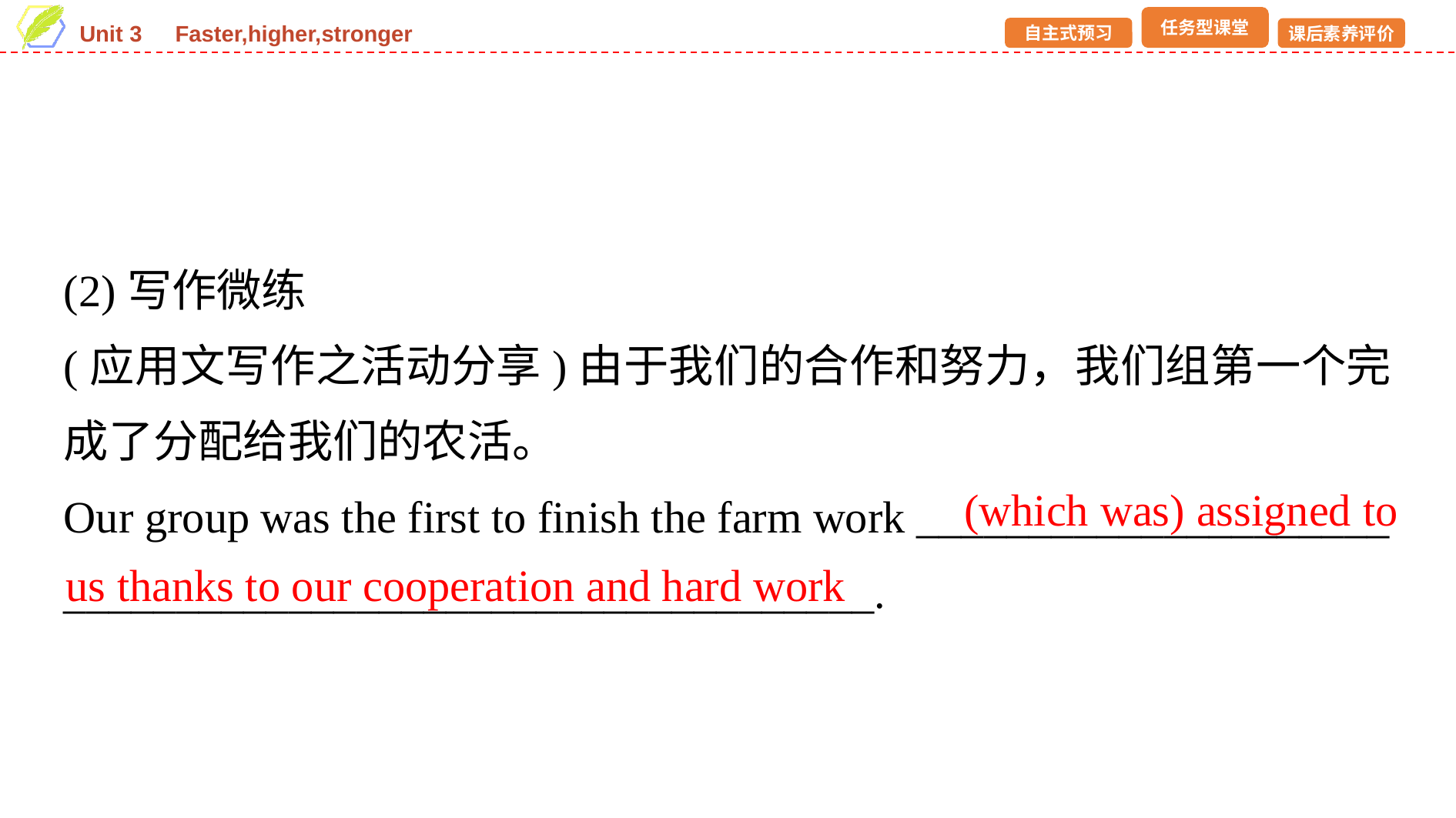

(2)写作微练
(应用文写作之活动分享)由于我们的合作和努力，我们组第一个完成了分配给我们的农活。
Our group was the first to finish the farm work _____________________
____________________________________.
                                                                             (which was) assigned to us thanks to our cooperation and hard work